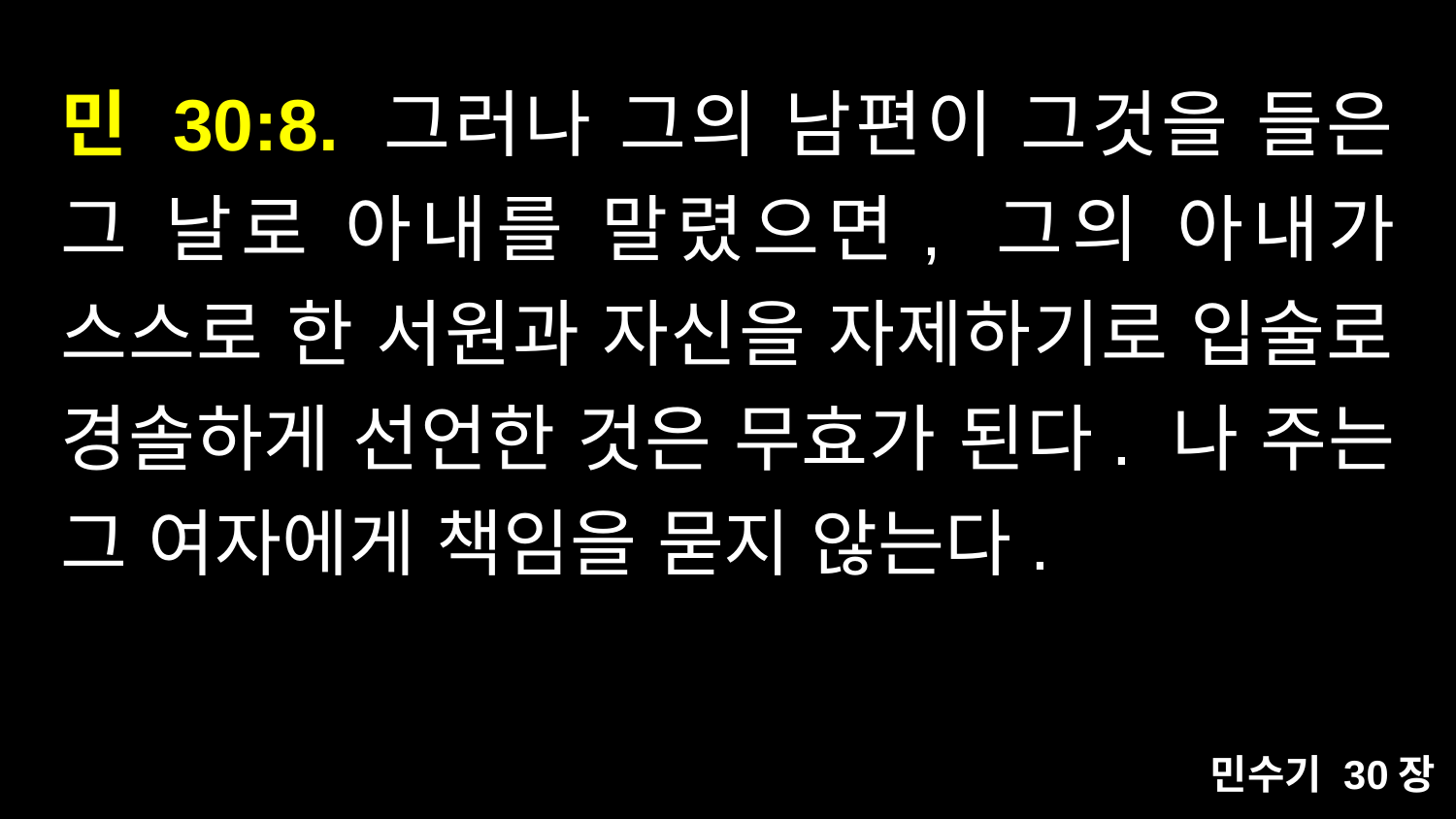

# 민 30:8. 그러나 그의 남편이 그것을 들은 그 날로 아내를 말렸으면, 그의 아내가 스스로 한 서원과 자신을 자제하기로 입술로 경솔하게 선언한 것은 무효가 된다. 나 주는 그 여자에게 책임을 묻지 않는다.
민수기 30장